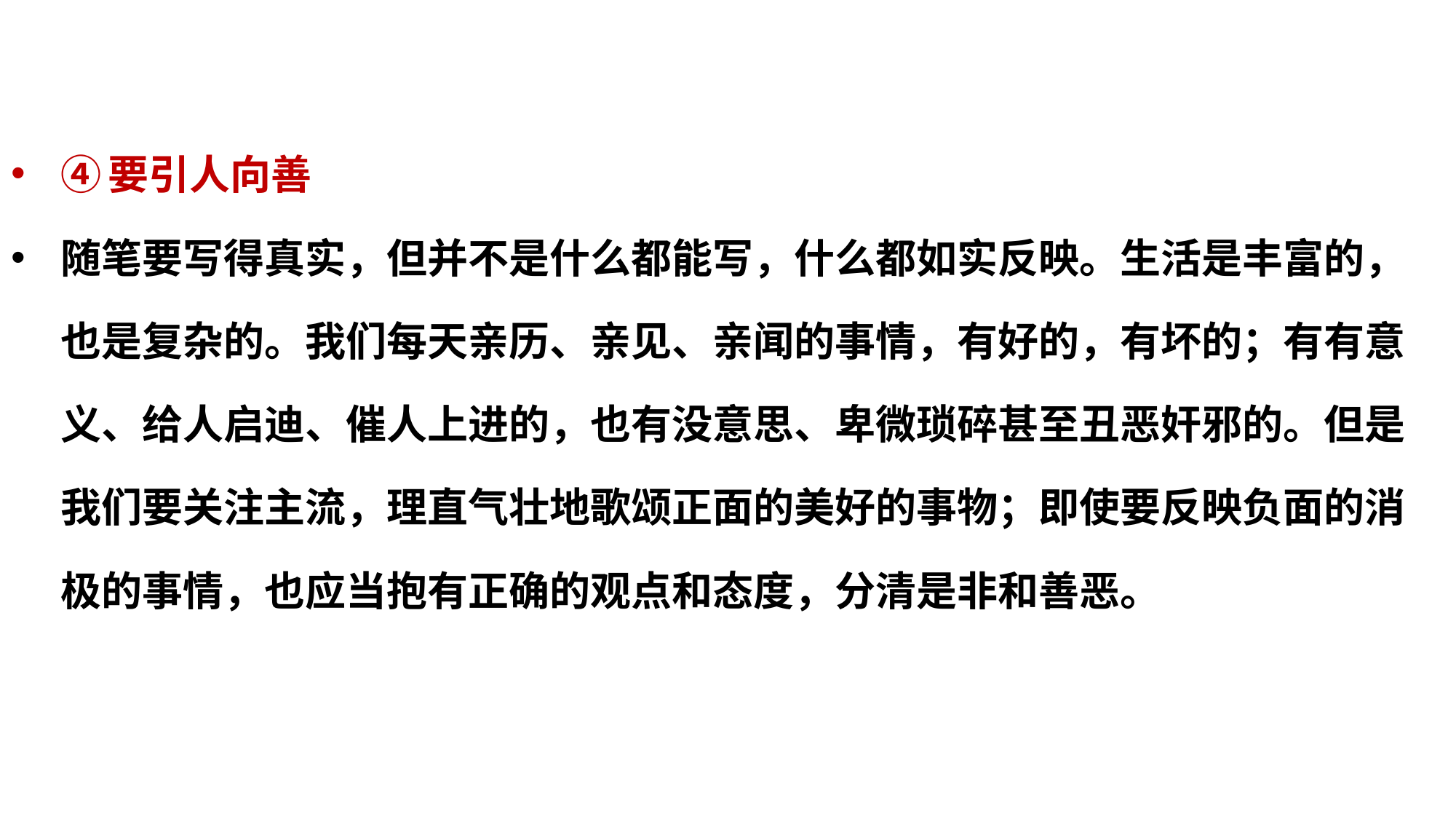

④要引人向善
随笔要写得真实，但并不是什么都能写，什么都如实反映。生活是丰富的，也是复杂的。我们每天亲历、亲见、亲闻的事情，有好的，有坏的；有有意义、给人启迪、催人上进的，也有没意思、卑微琐碎甚至丑恶奸邪的。但是我们要关注主流，理直气壮地歌颂正面的美好的事物；即使要反映负面的消极的事情，也应当抱有正确的观点和态度，分清是非和善恶。